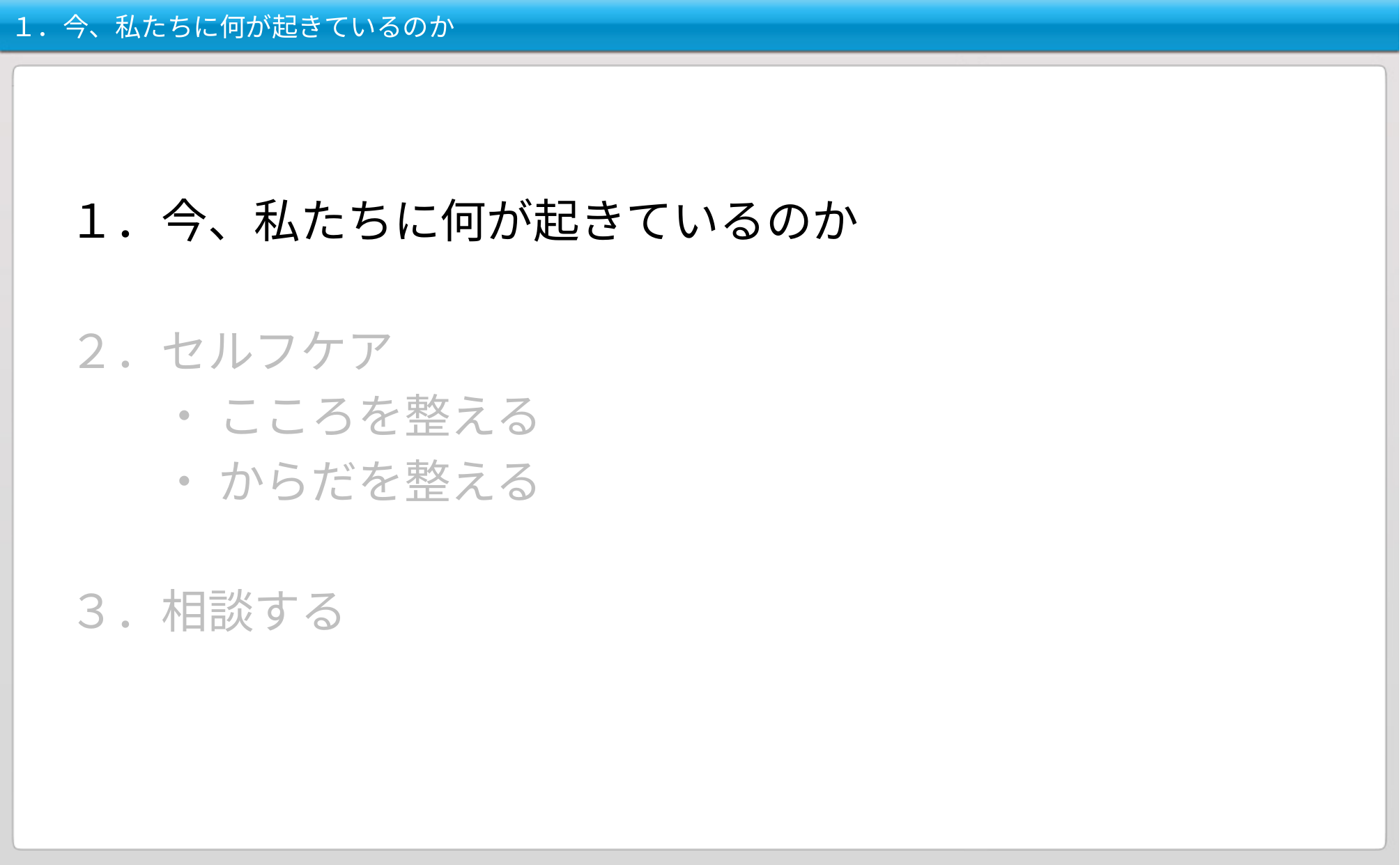

# １．今、私たちに何が起きているのか

１．今、私たちに何が起きているのか

２．セルフケア
　　・ こころを整える
　　・ からだを整える

３．相談する